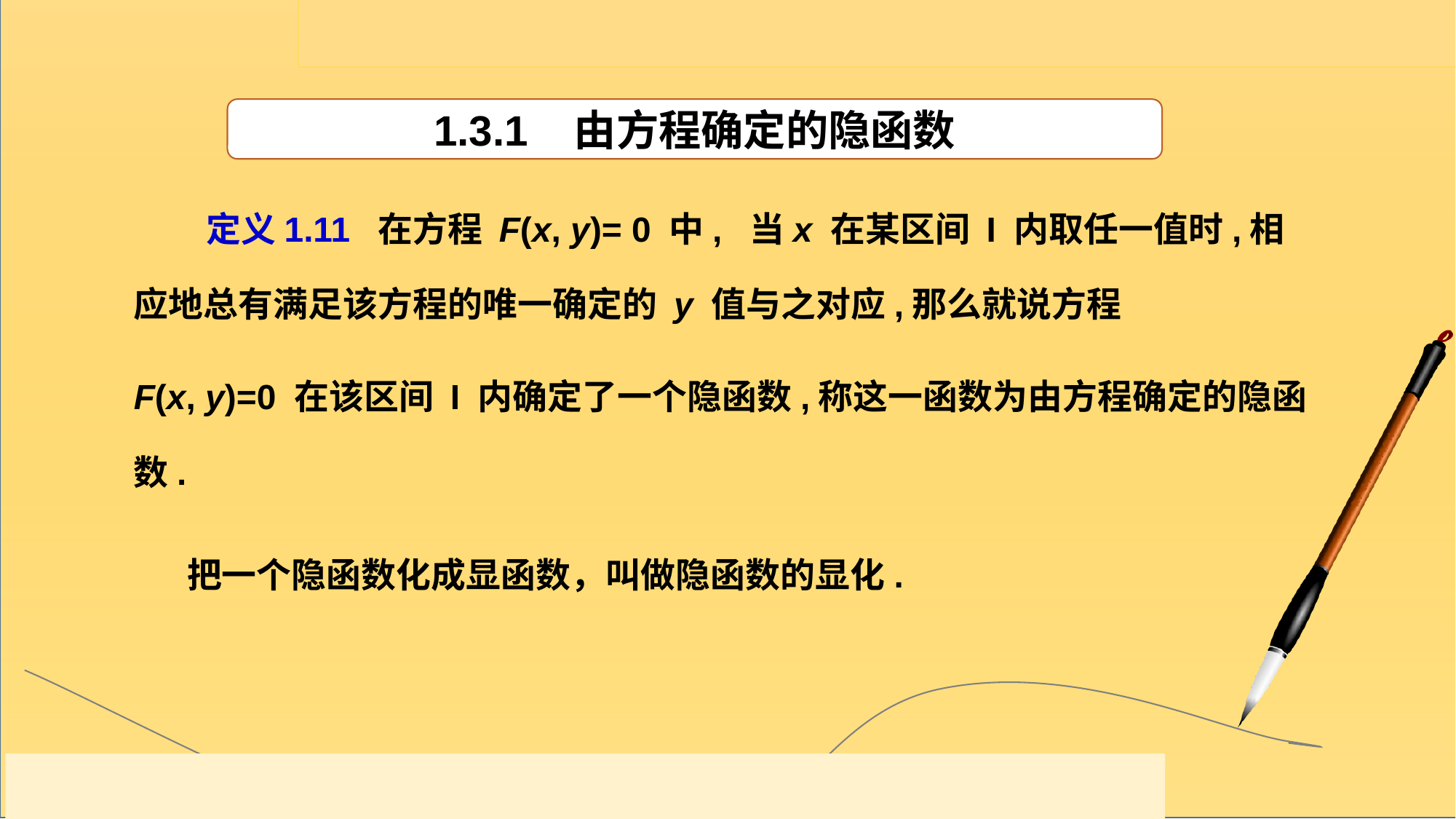

1.3.1   由方程确定的隐函数
        定义1.11  在方程 F(x, y)= 0 中,  当x 在某区间 I 内取任一值时,相应地总有满足该方程的唯一确定的 y 值与之对应,那么就说方程
F(x, y)=0 在该区间 I 内确定了一个隐函数,称这一函数为由方程确定的隐函数.

     把一个隐函数化成显函数，叫做隐函数的显化.